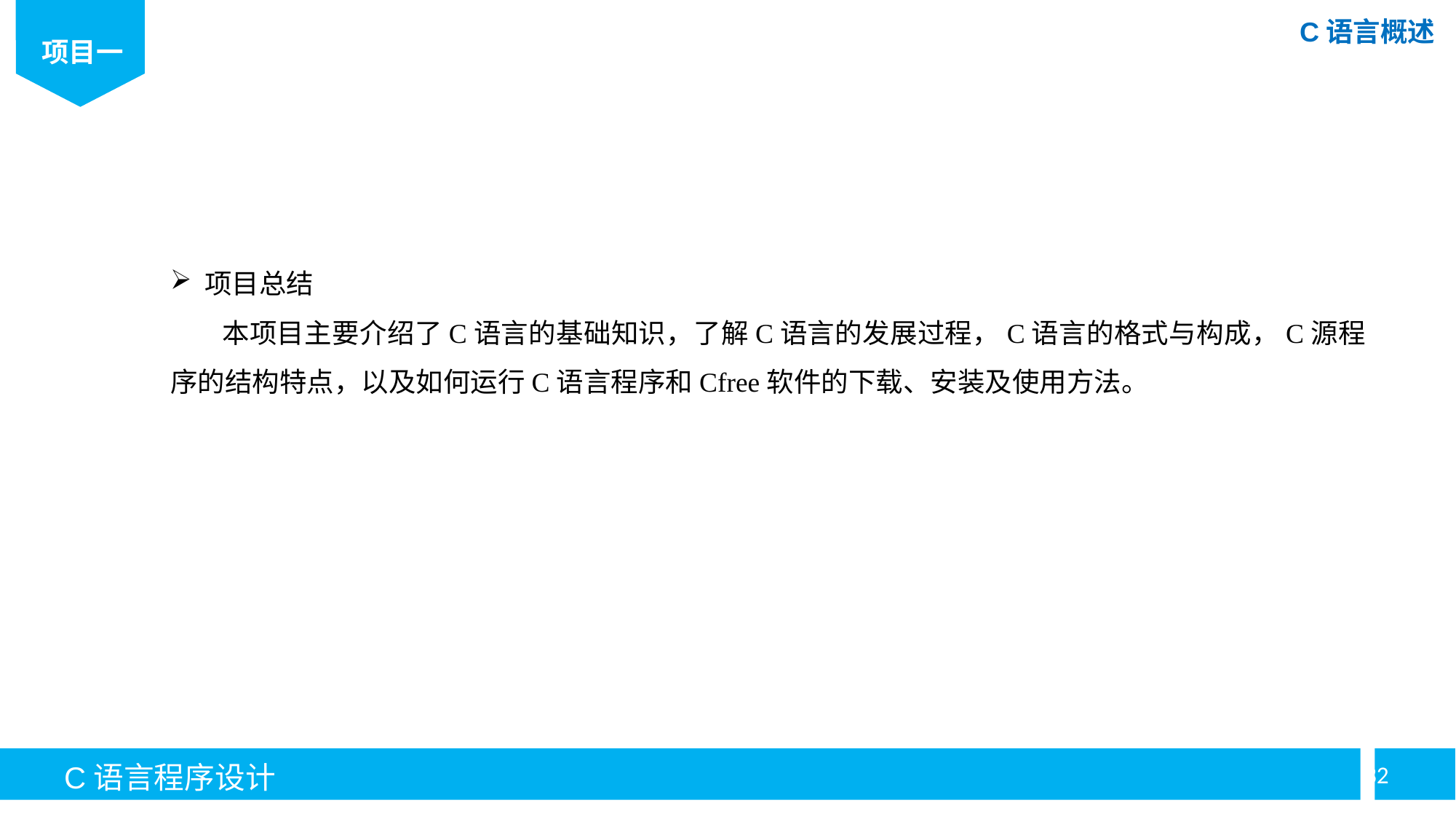

项目总结
       本项目主要介绍了C语言的基础知识，了解C语言的发展过程，C语言的格式与构成，C源程序的结构特点，以及如何运行C语言程序和Cfree软件的下载、安装及使用方法。